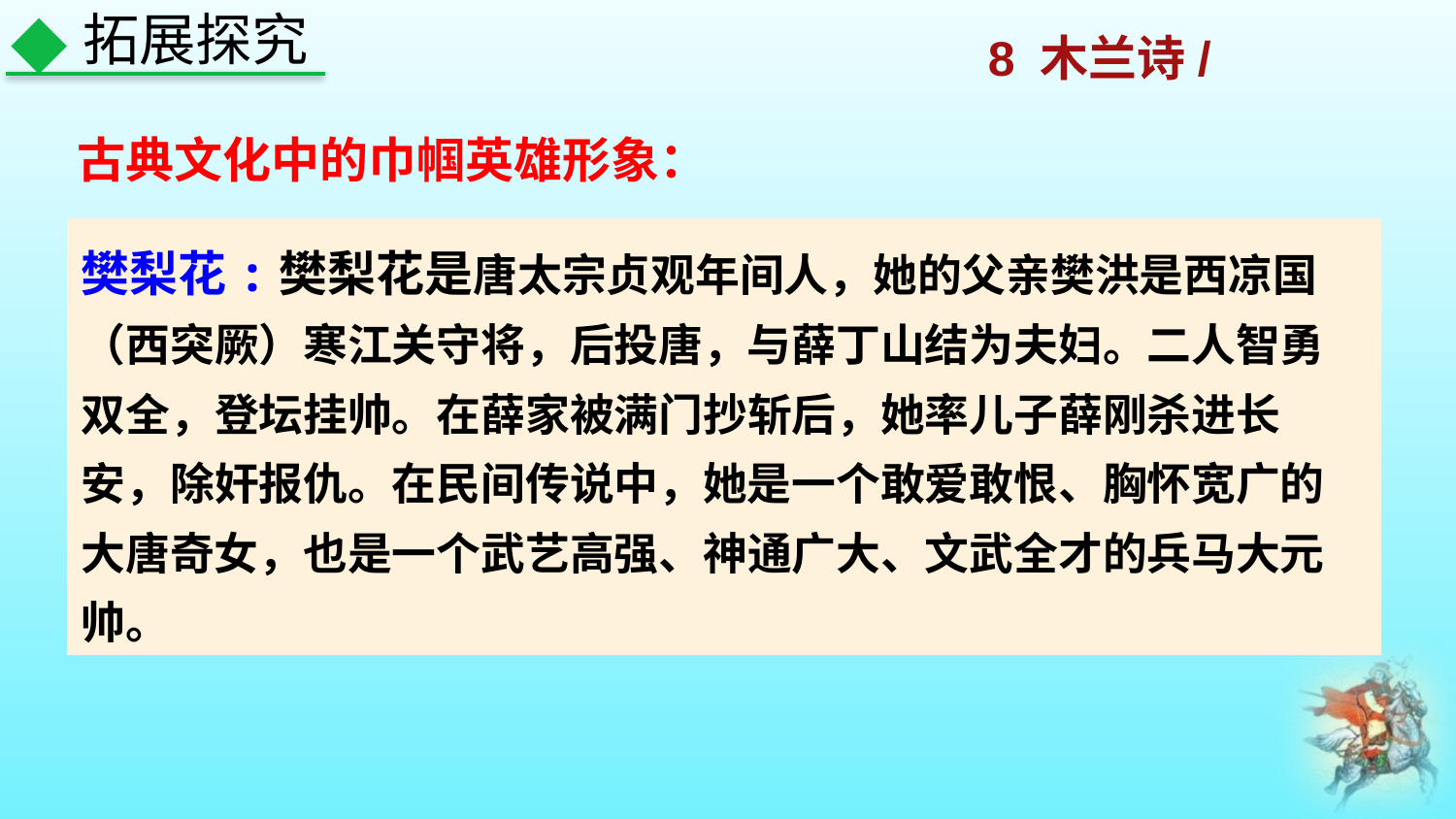

拓展探究

古典文化中的巾帼英雄形象：
樊梨花:樊梨花是唐太宗贞观年间人，她的父亲樊洪是西凉国（西突厥）寒江关守将，后投唐，与薛丁山结为夫妇。二人智勇双全，登坛挂帅。在薛家被满门抄斩后，她率儿子薛刚杀进长安，除奸报仇。在民间传说中，她是一个敢爱敢恨、胸怀宽广的大唐奇女，也是一个武艺高强、神通广大、文武全才的兵马大元帅。